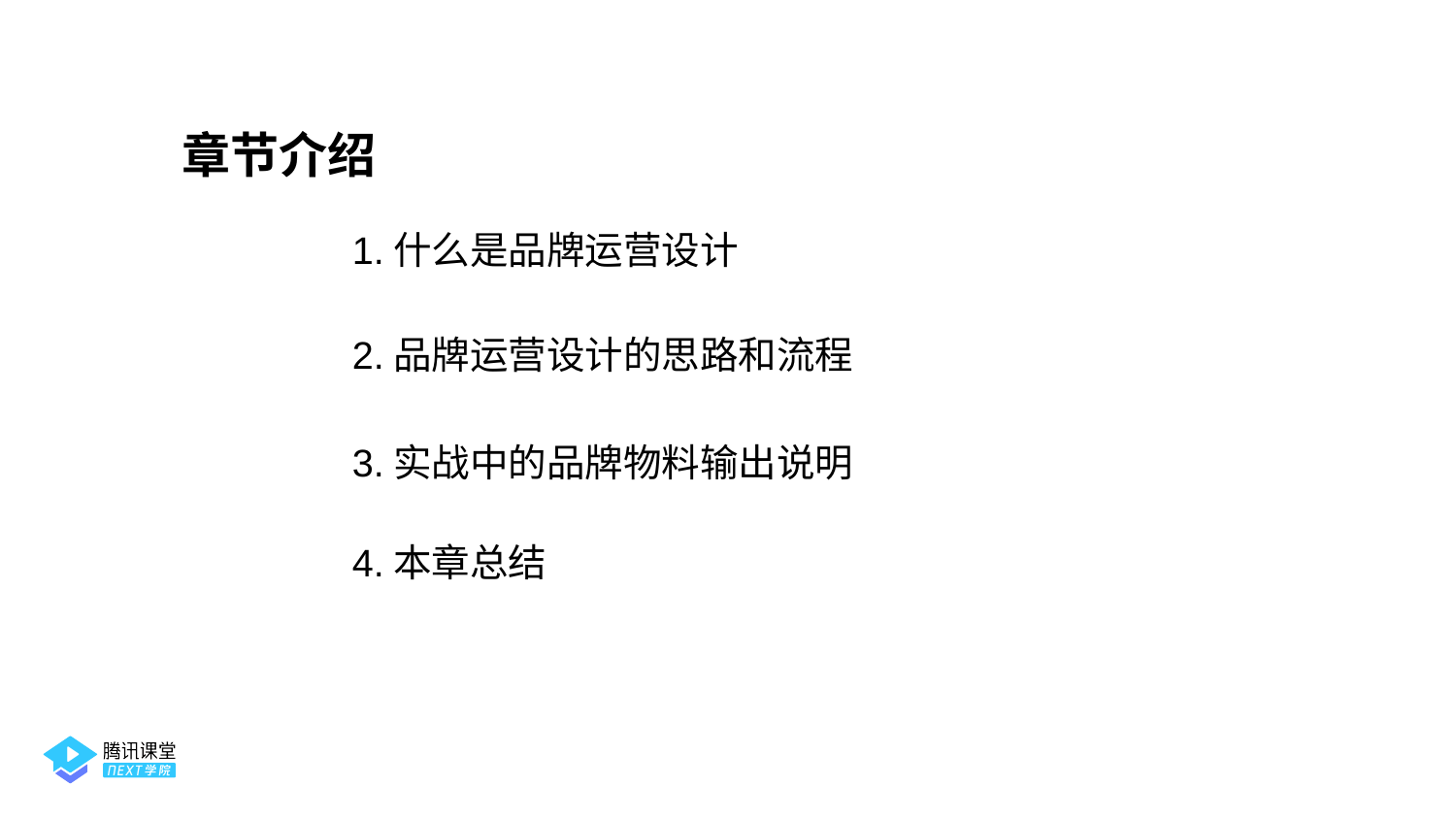

章节介绍
1.什么是品牌运营设计
2.品牌运营设计的思路和流程
3.实战中的品牌物料输出说明
4.本章总结